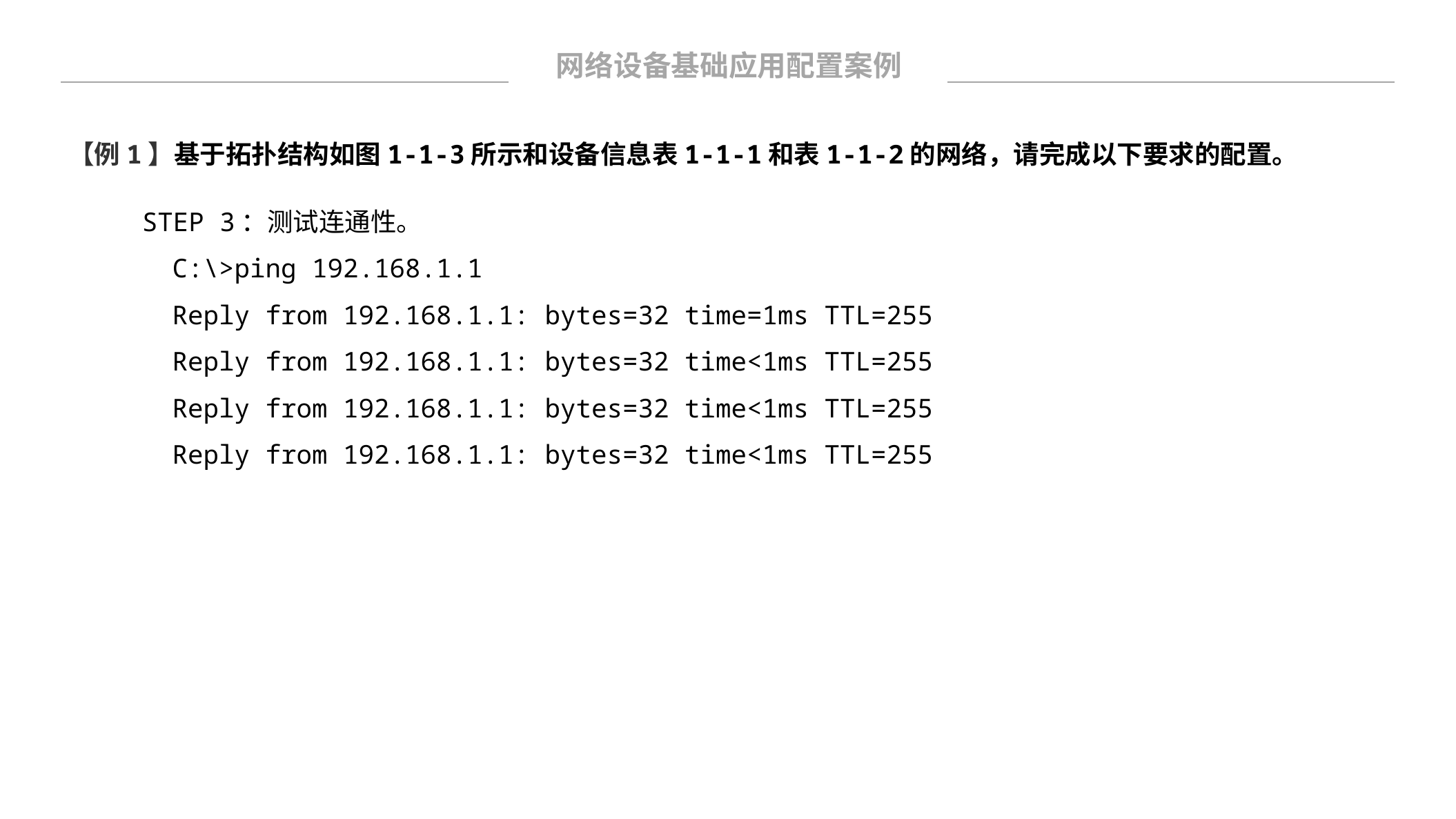

网络设备基础应用配置案例
【例1】基于拓扑结构如图1-1-3所示和设备信息表1-1-1和表1-1-2的网络，请完成以下要求的配置。

STEP 3：测试连通性。
C:\>ping 192.168.1.1
Reply from 192.168.1.1: bytes=32 time=1ms TTL=255
Reply from 192.168.1.1: bytes=32 time<1ms TTL=255
Reply from 192.168.1.1: bytes=32 time<1ms TTL=255
Reply from 192.168.1.1: bytes=32 time<1ms TTL=255